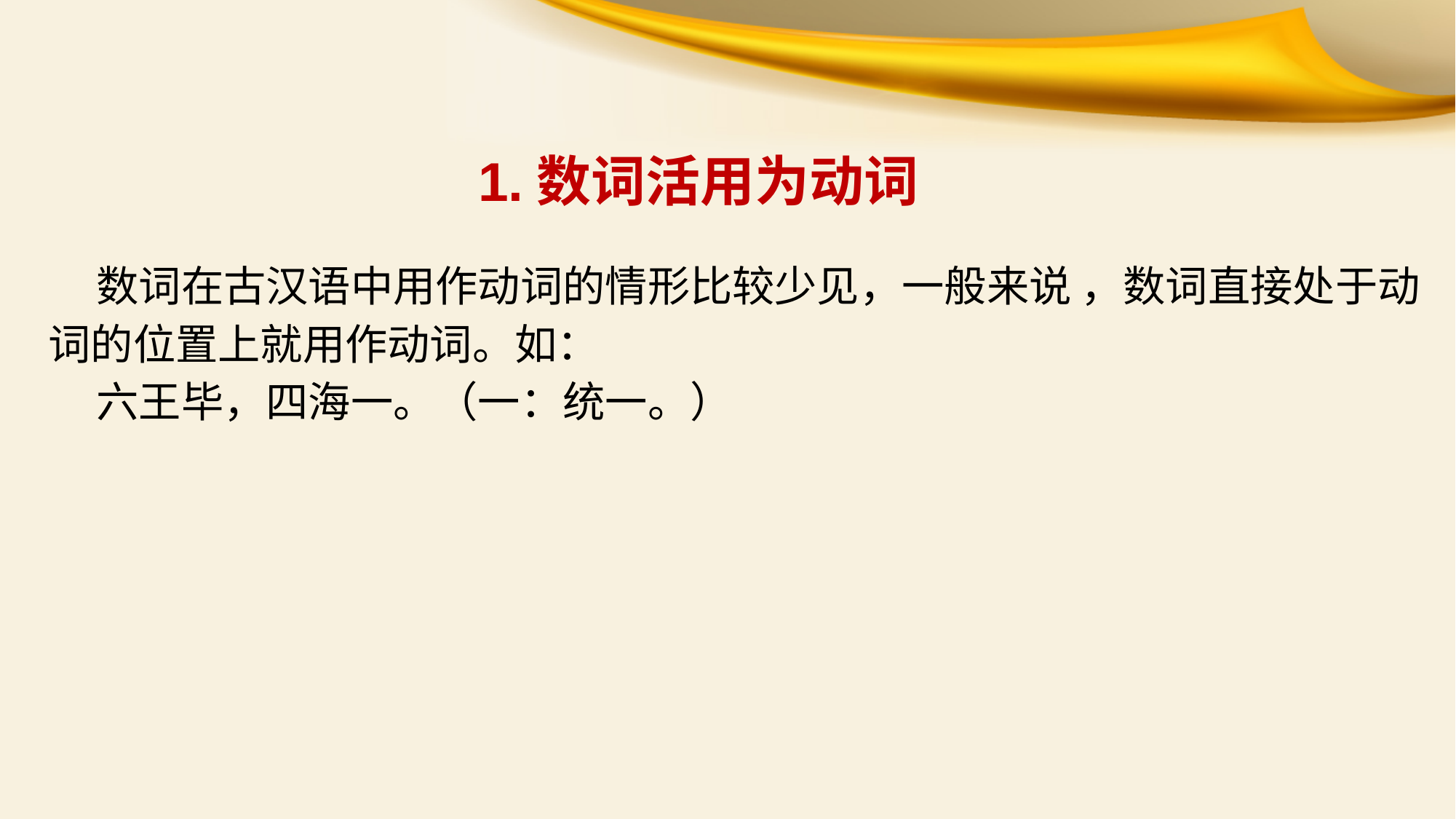

1.数词活用为动词
    数词在古汉语中用作动词的情形比较少见，一般来说 ，数词直接处于动词的位置上就用作动词。如：
    六王毕，四海一。（一：统一。）